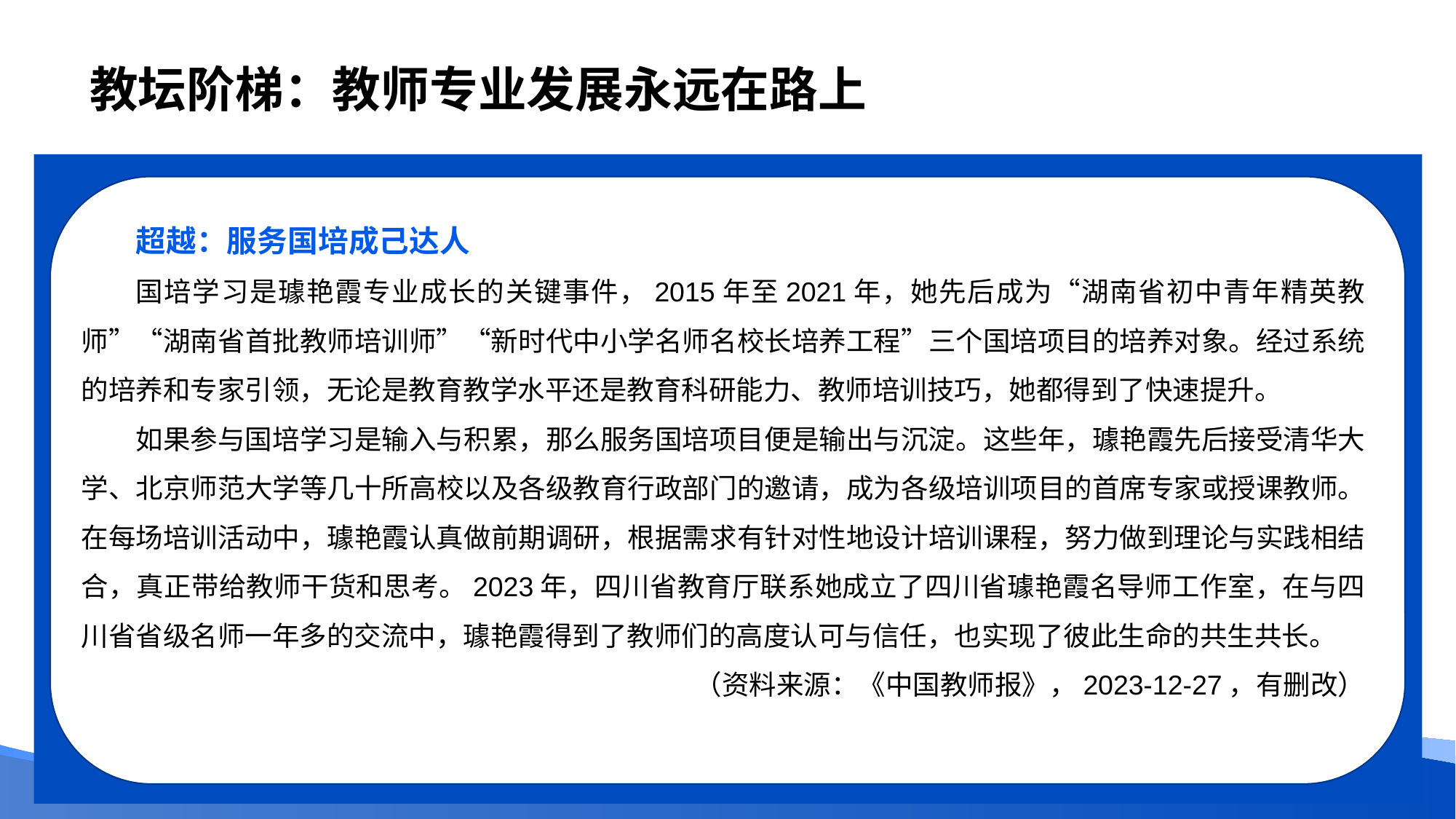

# 教坛阶梯：教师专业发展永远在路上

超越：服务国培成己达人
国培学习是璩艳霞专业成长的关键事件，2015年至2021年，她先后成为“湖南省初中青年精英教师”“湖南省首批教师培训师”“新时代中小学名师名校长培养工程”三个国培项目的培养对象。经过系统的培养和专家引领，无论是教育教学水平还是教育科研能力、教师培训技巧，她都得到了快速提升。
如果参与国培学习是输入与积累，那么服务国培项目便是输出与沉淀。这些年，璩艳霞先后接受清华大学、北京师范大学等几十所高校以及各级教育行政部门的邀请，成为各级培训项目的首席专家或授课教师。在每场培训活动中，璩艳霞认真做前期调研，根据需求有针对性地设计培训课程，努力做到理论与实践相结合，真正带给教师干货和思考。2023年，四川省教育厅联系她成立了四川省璩艳霞名导师工作室，在与四川省省级名师一年多的交流中，璩艳霞得到了教师们的高度认可与信任，也实现了彼此生命的共生共长。
（资料来源：《中国教师报》，2023-12-27，有删改）